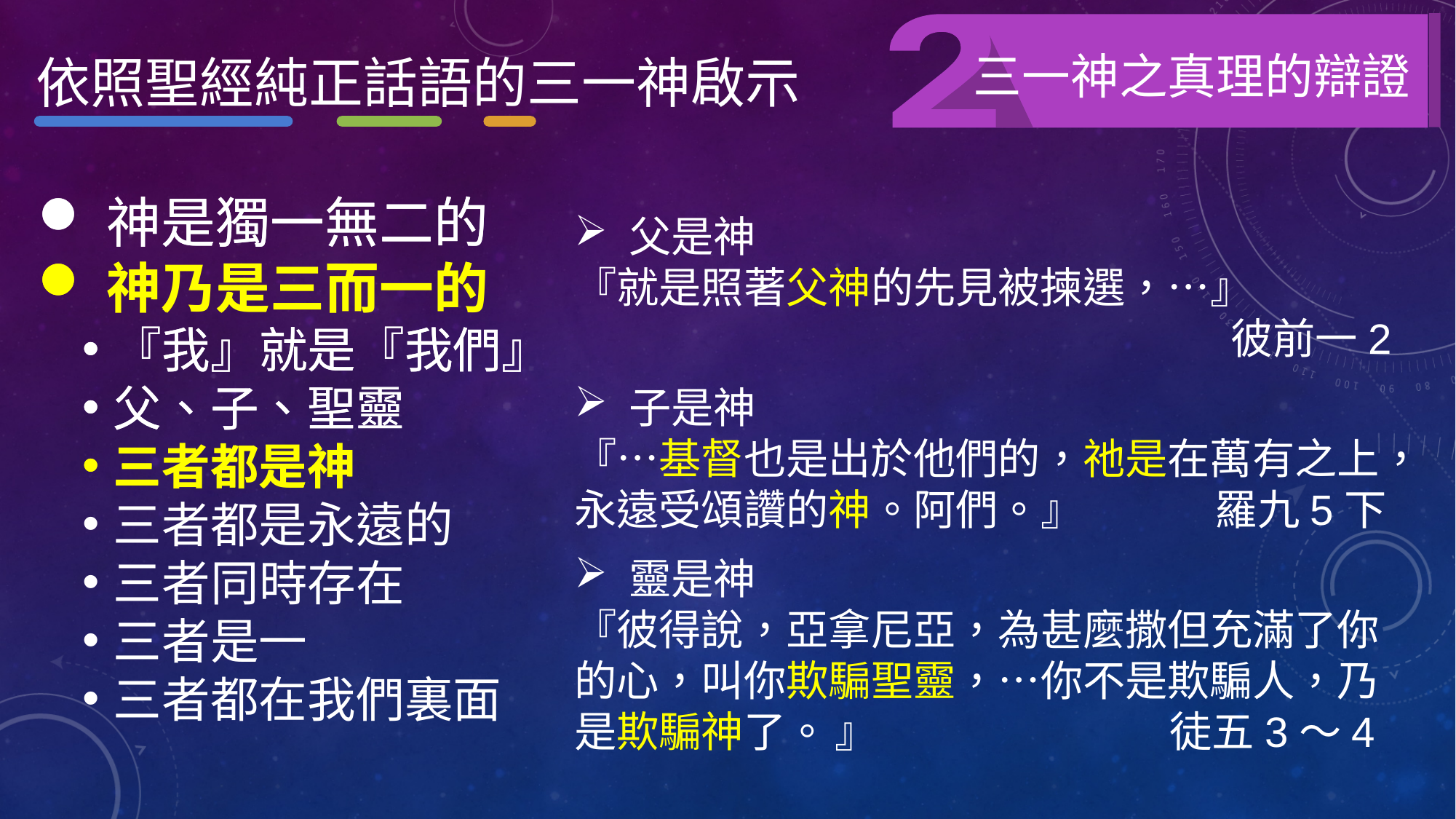

三一神之真理的辯證
依照聖經純正話語的三一神啟示

神是獨一無二的
神乃是三而一的
『我』就是『我們』
父、子、聖靈
三者都是神
神是獨一無二的
神乃是三而一的
『我』就是『我們』
父、子、聖靈
三者都是神
三者都是永遠的
三者同時存在
三者是一
三者都在我們裏面
父是神
『就是照著父神的先見被揀選，…』
彼前一2
子是神
『…基督也是出於他們的，祂是在萬有之上，永遠受頌讚的神。阿們。』              羅九5下
靈是神
『彼得說，亞拿尼亞，為甚麼撒但充滿了你的心，叫你欺騙聖靈，…你不是欺騙人，乃是欺騙神了。 』                               徒五3～4